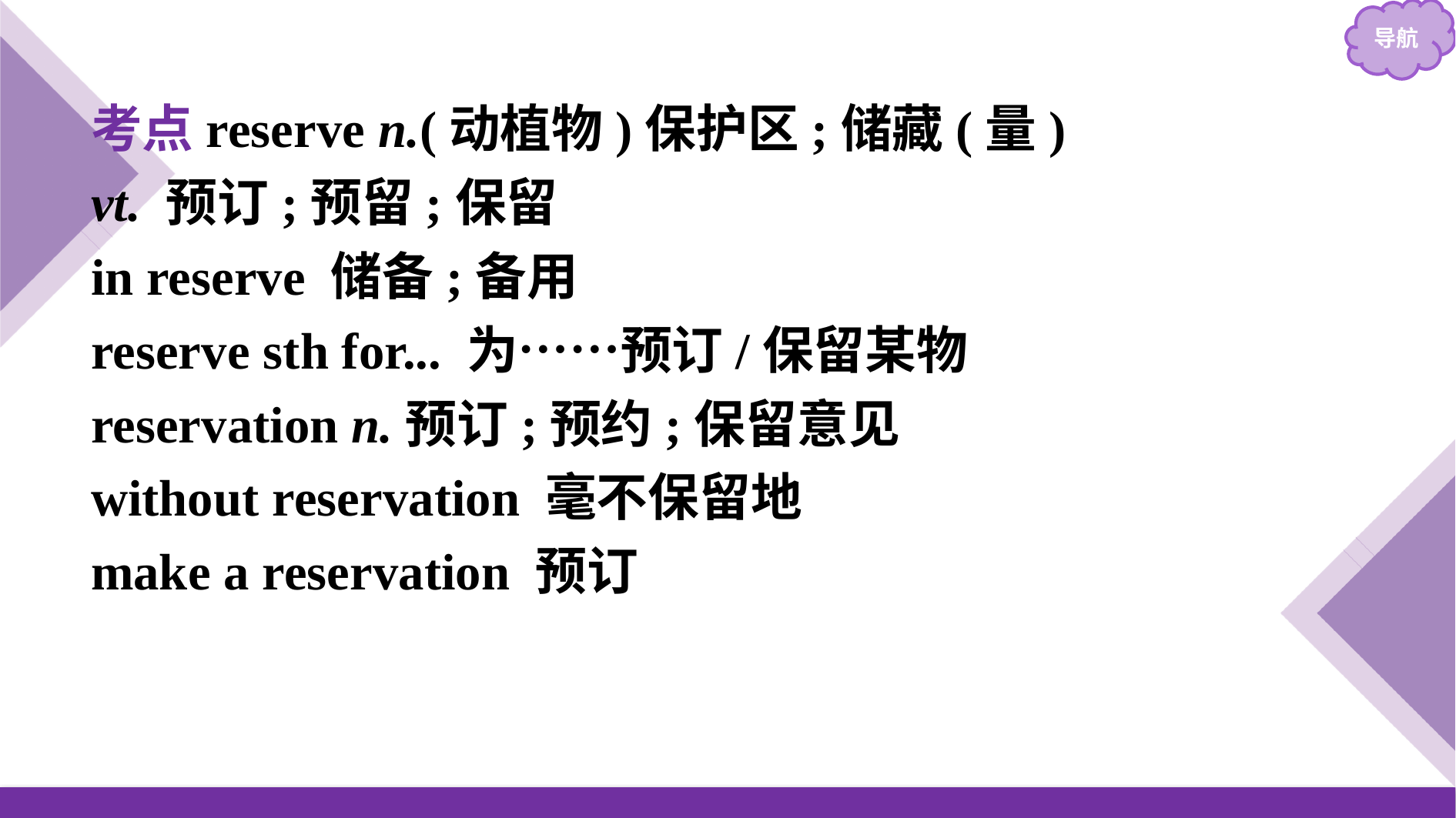

考点reserve n.(动植物)保护区;储藏(量)
vt. 预订;预留;保留
in reserve 储备;备用
reserve sth for... 为……预订/保留某物
reservation n.预订;预约;保留意见
without reservation 毫不保留地
make a reservation 预订